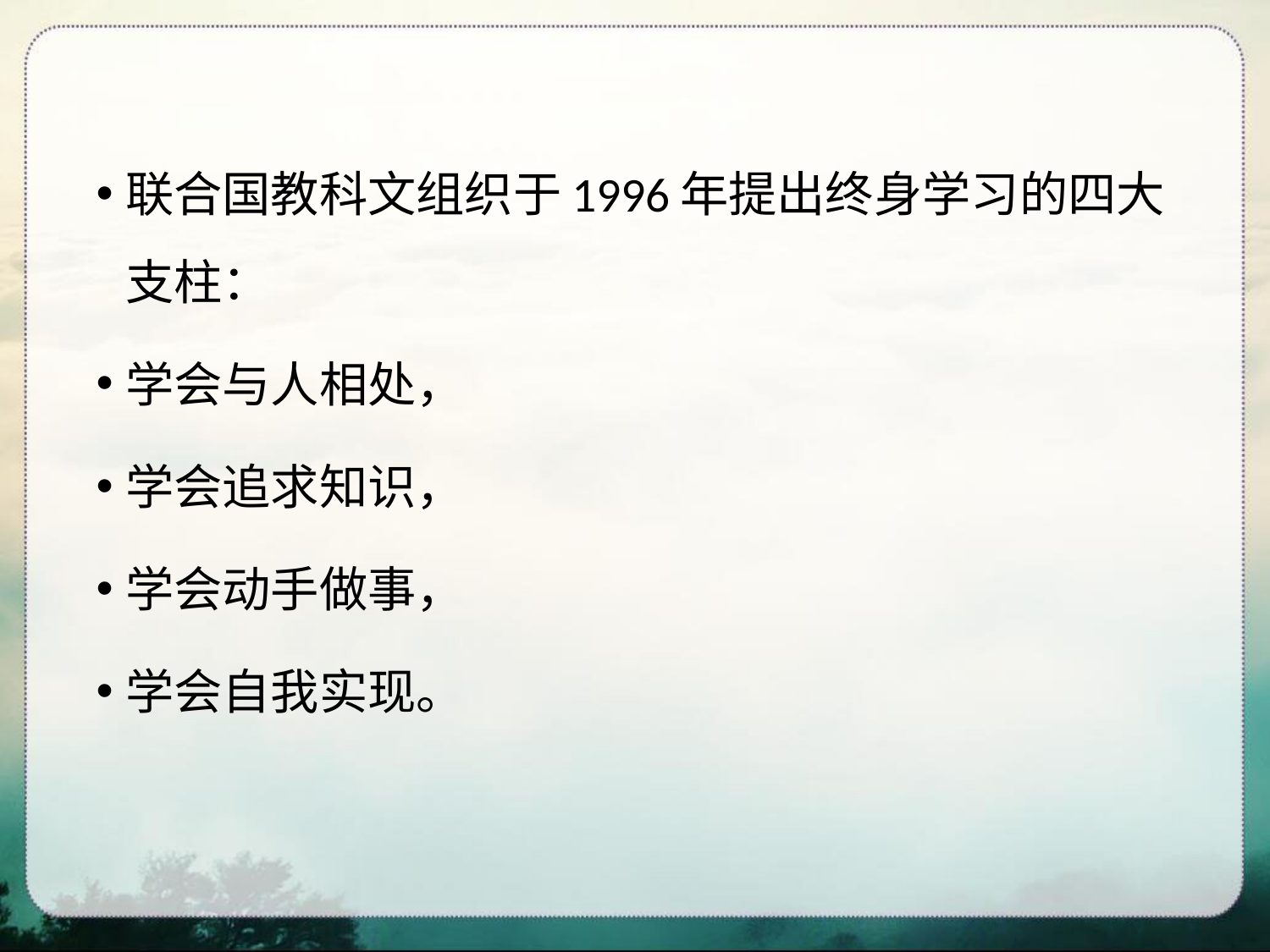

联合国教科文组织于1996年提出终身学习的四大支柱：
学会与人相处，
学会追求知识，
学会动手做事，
学会自我实现。